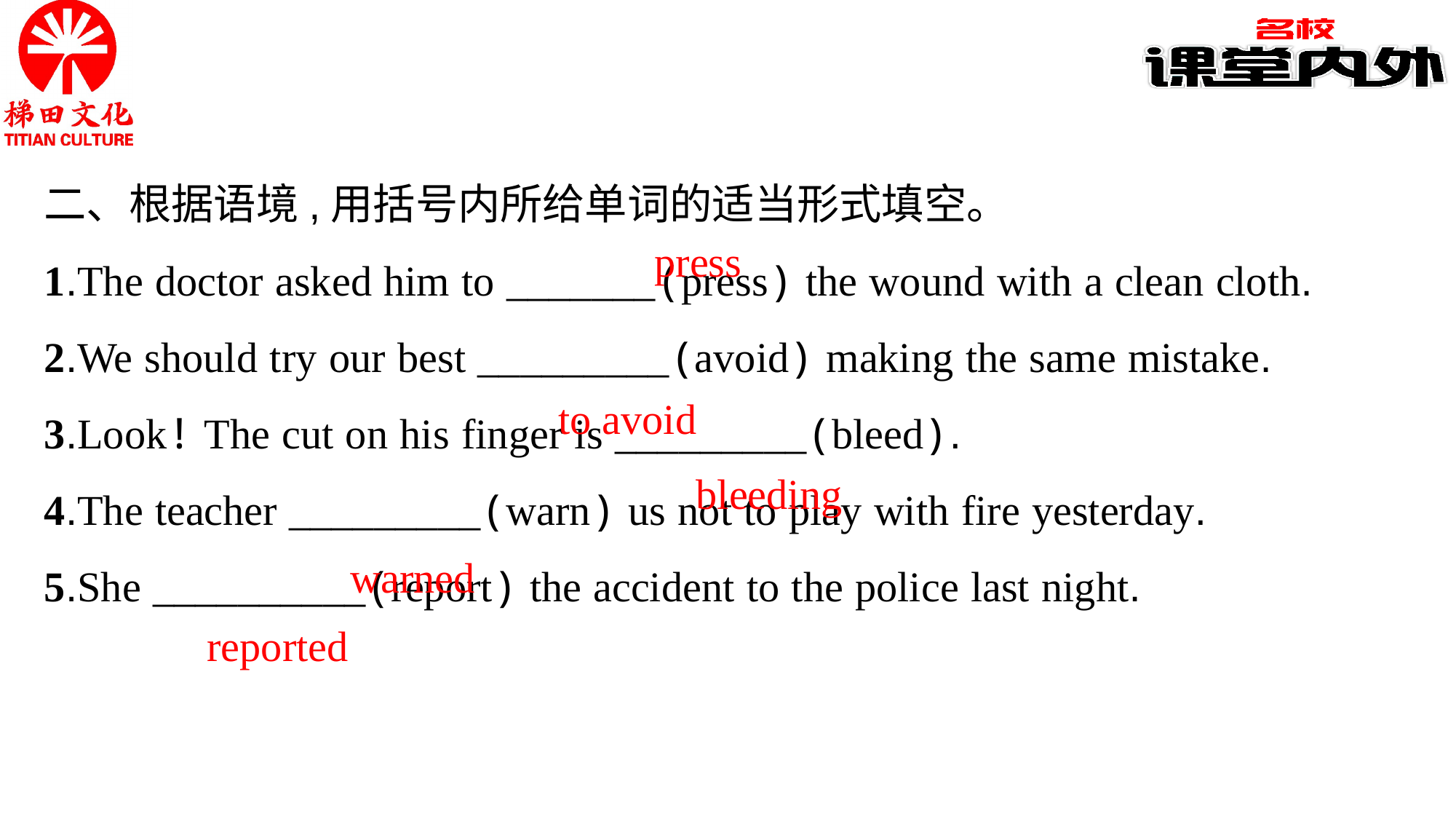

二、根据语境,用括号内所给单词的适当形式填空。
1.The doctor asked him to _______(press) the wound with a clean cloth.
2.We should try our best _________(avoid) making the same mistake.
3.Look! The cut on his finger is _________(bleed).
4.The teacher _________(warn) us not to play with fire yesterday.
5.She __________(report) the accident to the police last night.
press
to avoid
bleeding
warned
reported